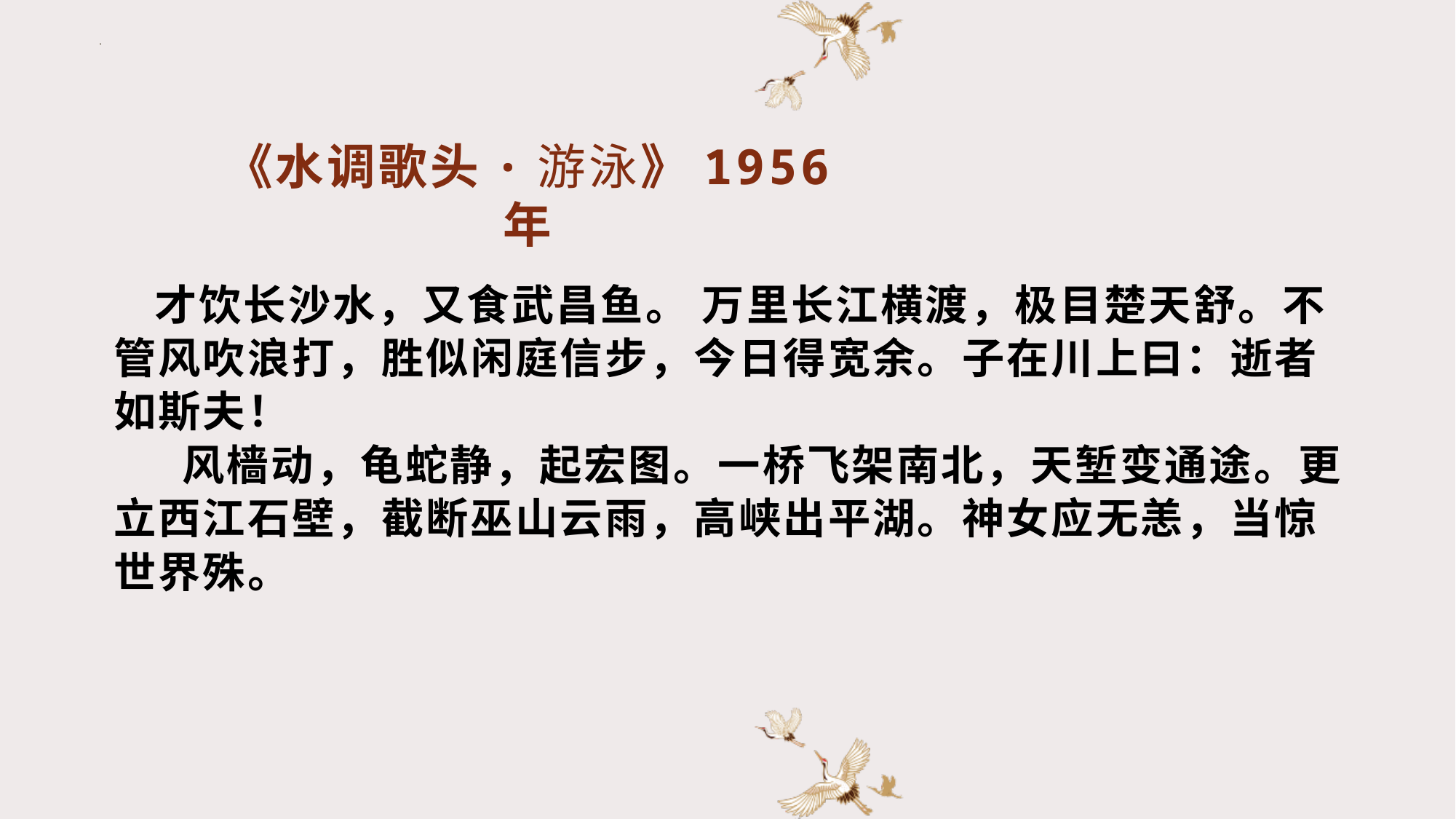

《水调歌头·游泳》1956年
      才饮长沙水，又食武昌鱼。 万里长江横渡，极目楚天舒。不管风吹浪打，胜似闲庭信步，今日得宽余。子在川上曰：逝者如斯夫！
 　 风樯动，龟蛇静，起宏图。一桥飞架南北，天堑变通途。更立西江石壁，截断巫山云雨，高峡出平湖。神女应无恙，当惊世界殊。